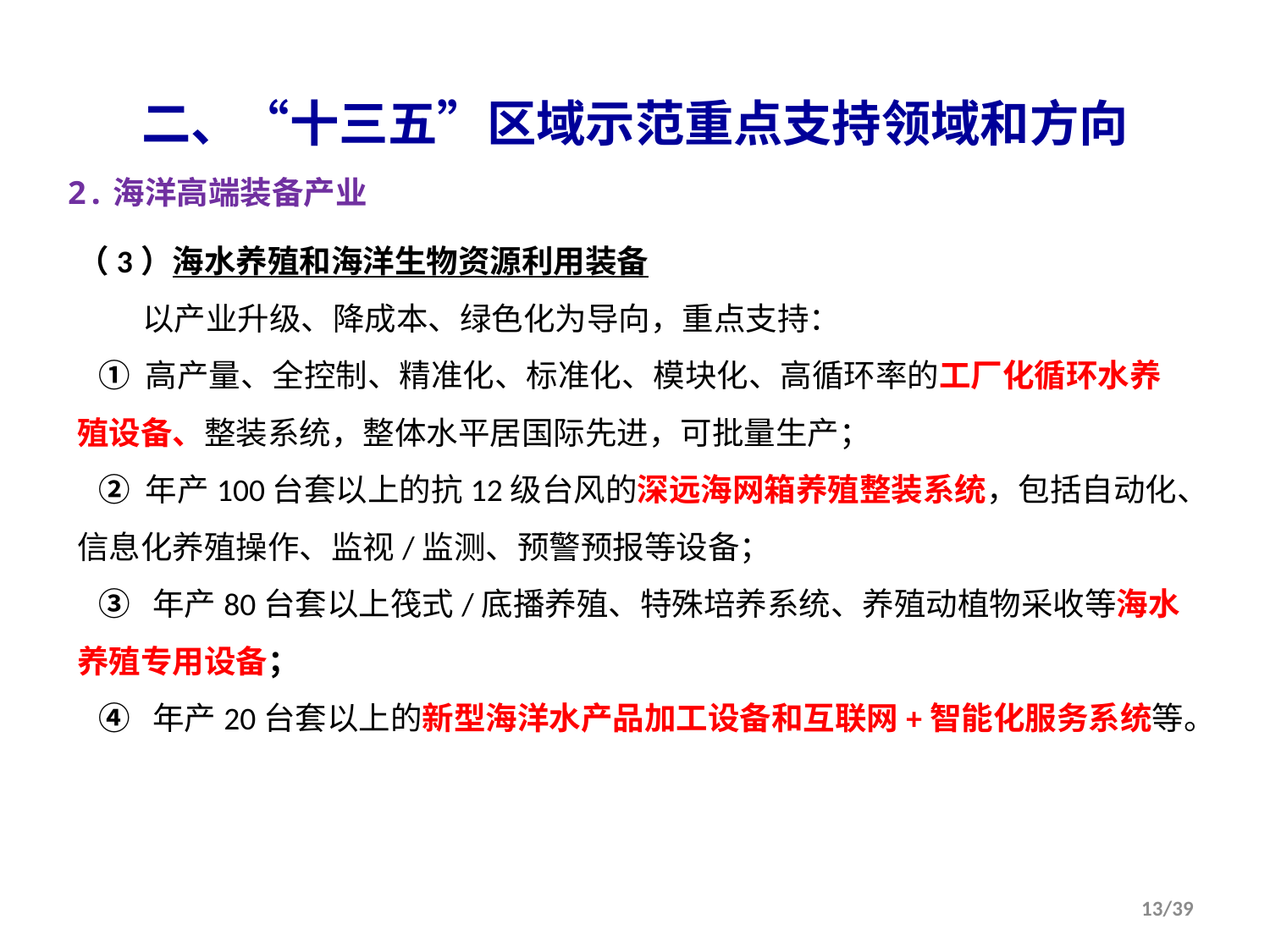

二、“十三五”区域示范重点支持领域和方向
2.海洋高端装备产业
（3）海水养殖和海洋生物资源利用装备
        以产业升级、降成本、绿色化为导向，重点支持：
   ① 高产量、全控制、精准化、标准化、模块化、高循环率的工厂化循环水养殖设备、整装系统，整体水平居国际先进，可批量生产；
   ② 年产100台套以上的抗12级台风的深远海网箱养殖整装系统，包括自动化、信息化养殖操作、监视/监测、预警预报等设备；
   ③  年产80台套以上筏式/底播养殖、特殊培养系统、养殖动植物采收等海水养殖专用设备；
   ④  年产20台套以上的新型海洋水产品加工设备和互联网+智能化服务系统等。

13/39